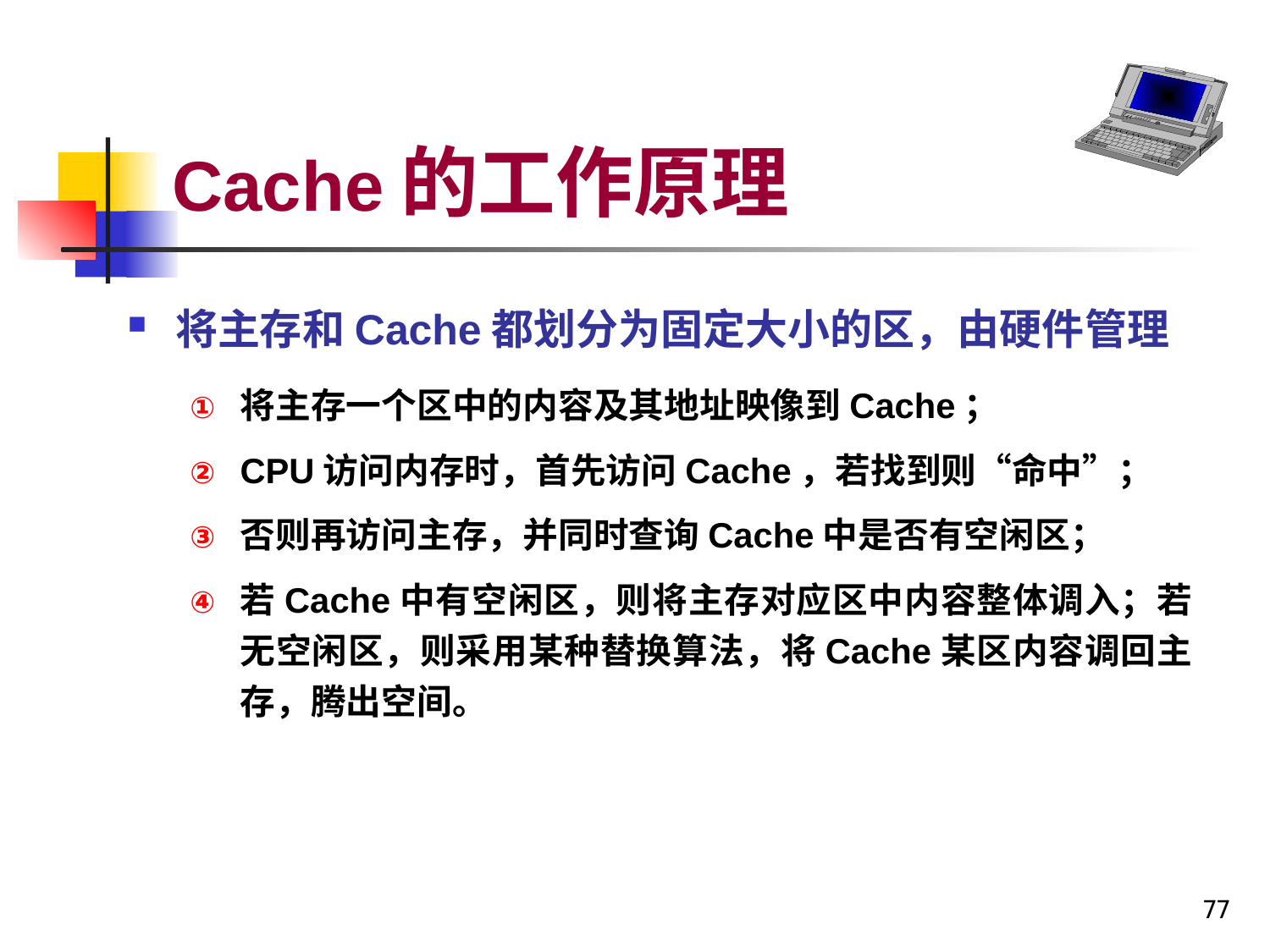

# Cache的工作原理
将主存和Cache都划分为固定大小的区，由硬件管理
将主存一个区中的内容及其地址映像到Cache；
CPU访问内存时，首先访问Cache，若找到则“命中”；
否则再访问主存，并同时查询Cache中是否有空闲区；
若Cache中有空闲区，则将主存对应区中内容整体调入；若无空闲区，则采用某种替换算法，将Cache某区内容调回主存，腾出空间。
77